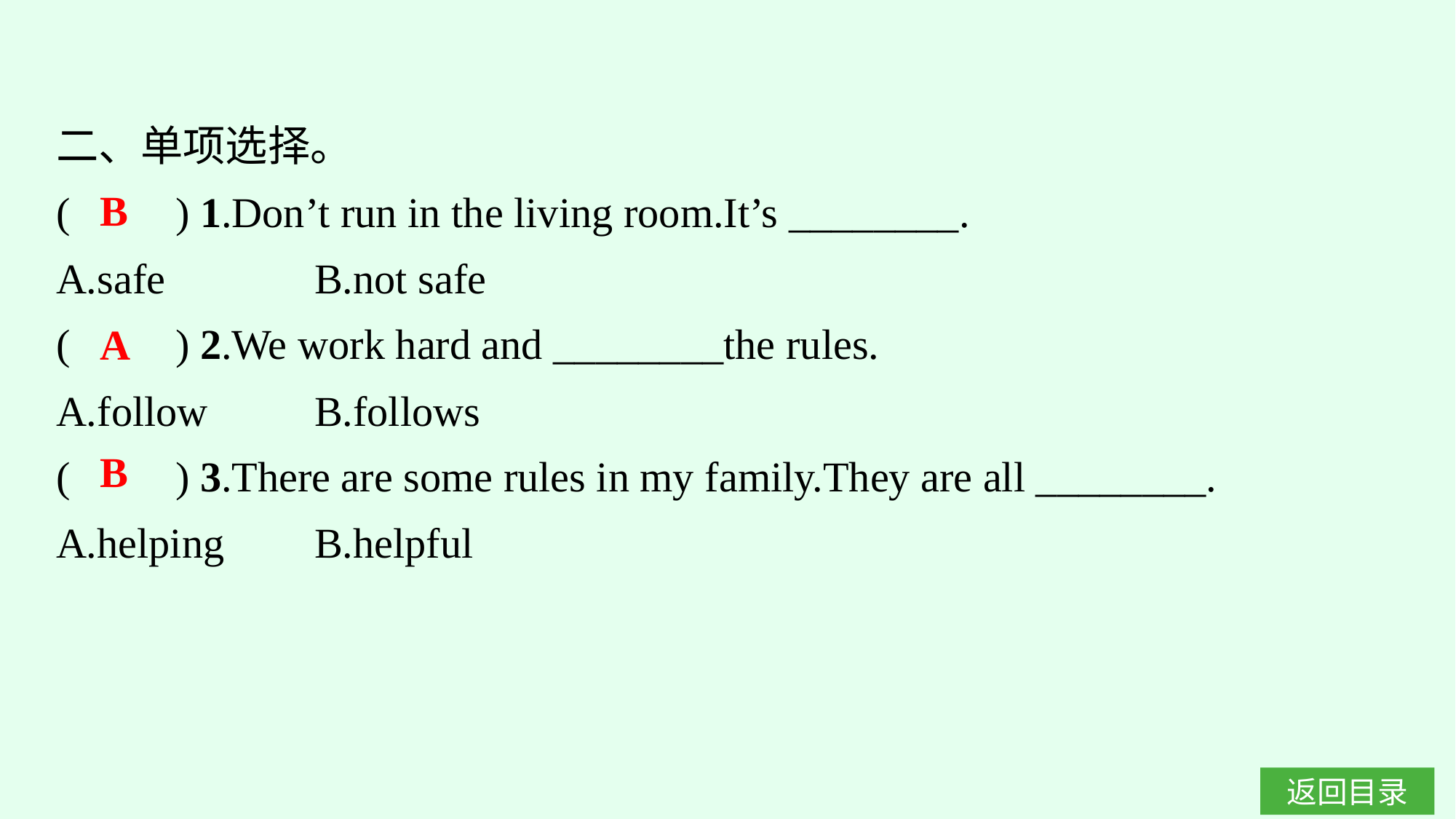

二、单项选择。
(　　) 1.Don’t run in the living room.It’s ________.
A.safe		B.not safe
(　　) 2.We work hard and ________the rules.
A.follow	B.follows
(　　) 3.There are some rules in my family.They are all ________.
A.helping	B.helpful
B
A
B